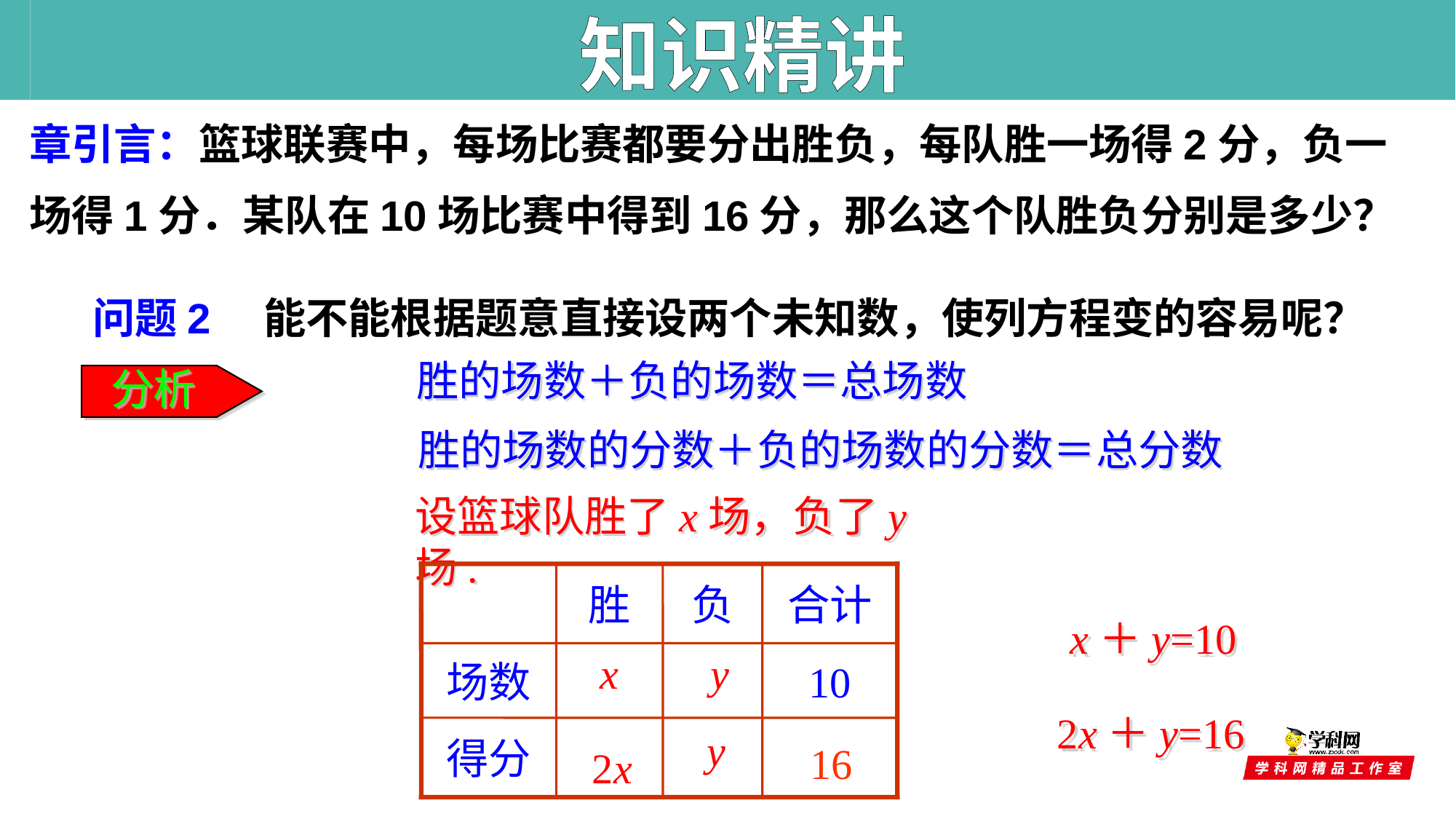

知识精讲
章引言：篮球联赛中，每场比赛都要分出胜负，每队胜一场得2分，负一场得1分．某队在10场比赛中得到16分，那么这个队胜负分别是多少？
问题2　能不能根据题意直接设两个未知数，使列方程变的容易呢？
胜的场数＋负的场数＝总场数
分析

胜的场数的分数＋负的场数的分数＝总分数
设篮球队胜了x场，负了y场.

胜

负

合计

场数

10
得分

x＋y=10
x
y
2x＋y=16
y
16
2x